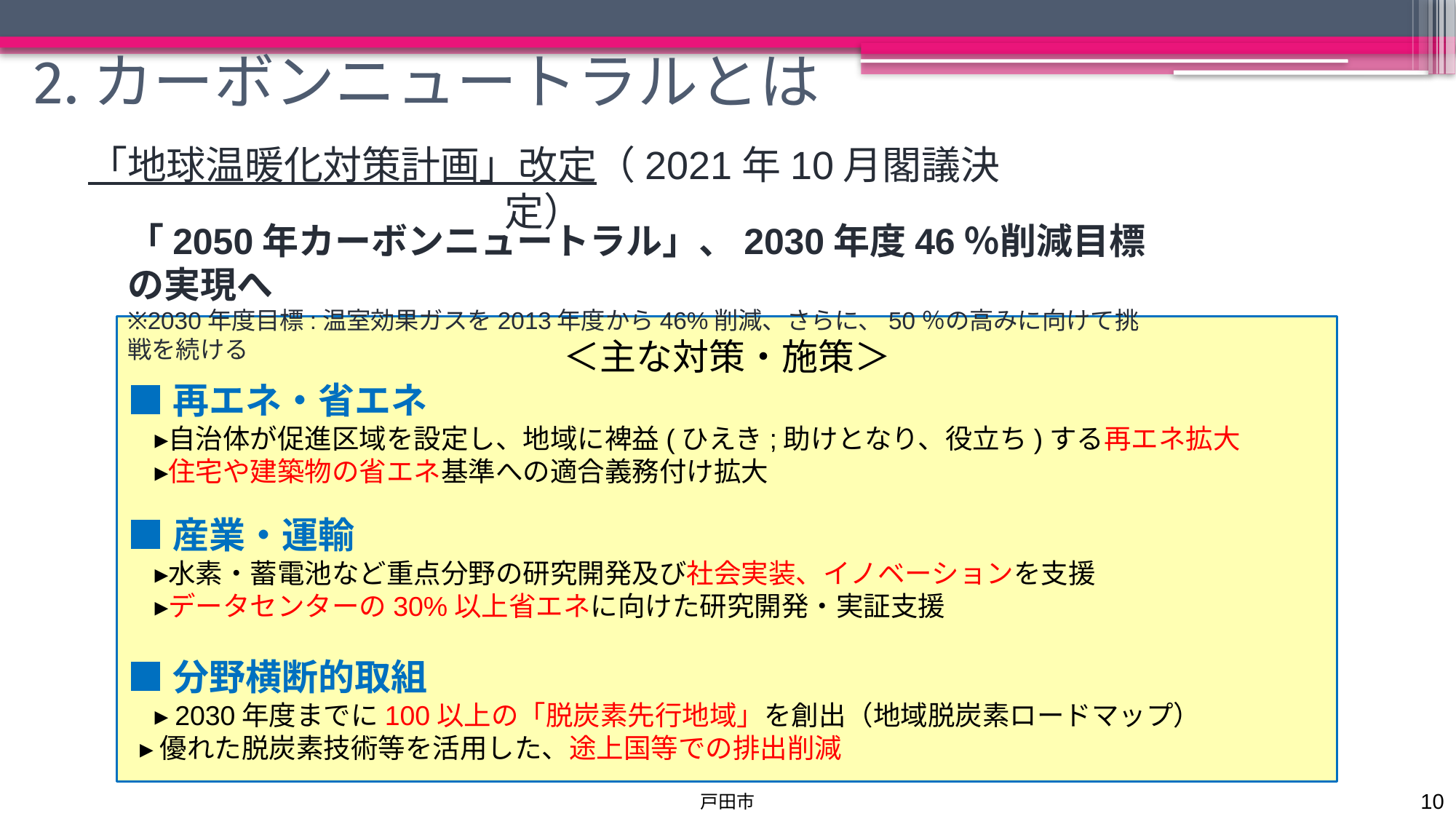

# 2.カーボンニュートラルとは
「地球温暖化対策計画」改定（2021年10月閣議決定）
「2050年カーボンニュートラル」、2030年度46％削減目標の実現へ
※2030年度目標:温室効果ガスを2013年度から46%削減、さらに、50％の高みに向けて挑戦を続ける
＜主な対策・施策＞
■再エネ・省エネ
　▸自治体が促進区域を設定し、地域に裨益(ひえき;助けとなり、役立ち)する再エネ拡大
　▸住宅や建築物の省エネ基準への適合義務付け拡大

■産業・運輸
　▸水素・蓄電池など重点分野の研究開発及び社会実装、イノベーションを支援
　▸データセンターの30%以上省エネに向けた研究開発・実証支援

■分野横断的取組
　▸2030年度までに100以上の「脱炭素先行地域」を創出（地域脱炭素ロードマップ）
  ▸優れた脱炭素技術等を活用した、途上国等での排出削減
10
戸田市